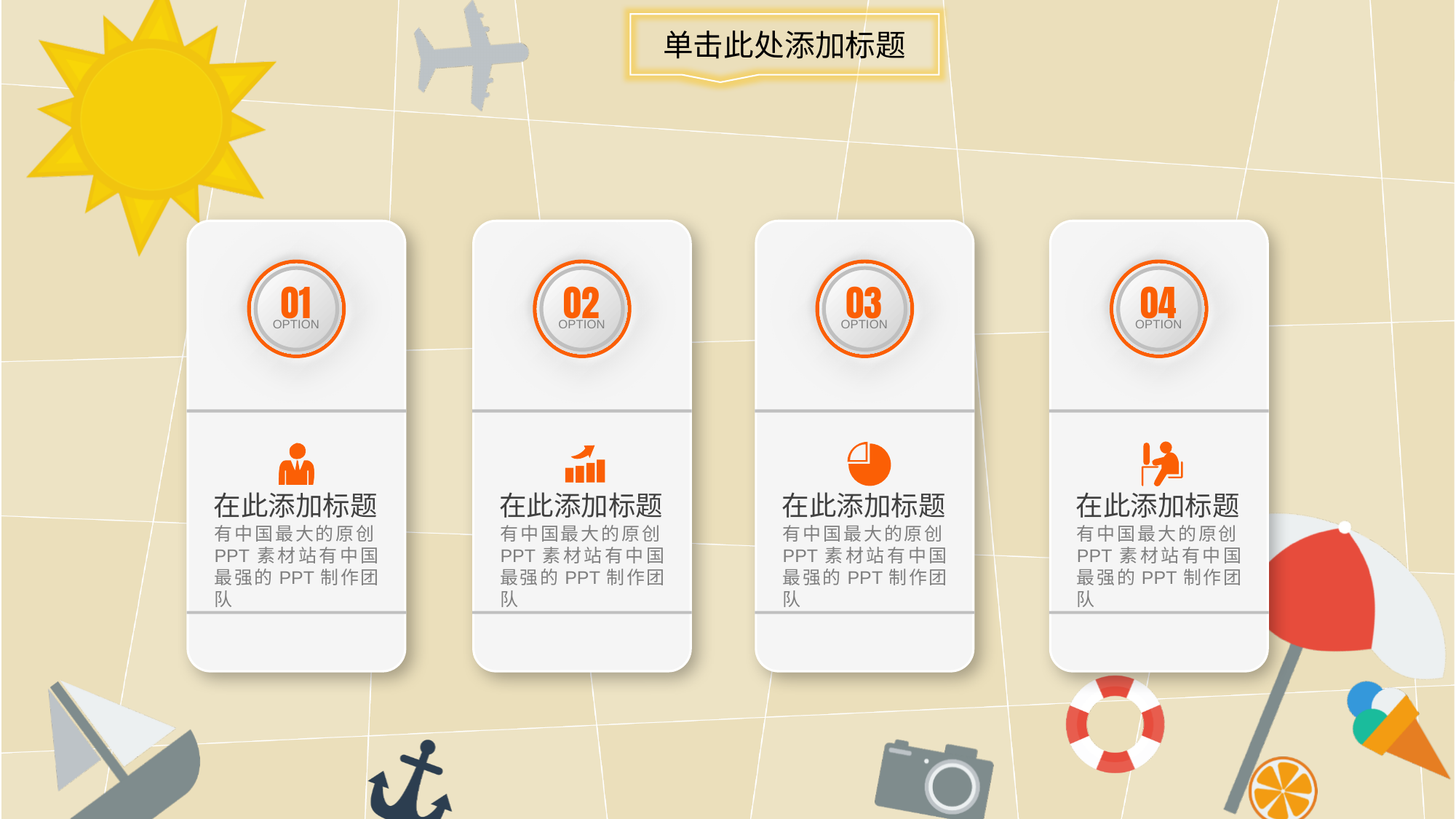

单击此处添加标题

01
OPTION

在此添加标题
有中国最大的原创PPT素材站有中国最强的PPT制作团队

02
OPTION

在此添加标题
有中国最大的原创PPT素材站有中国最强的PPT制作团队

03
OPTION

在此添加标题
有中国最大的原创PPT素材站有中国最强的PPT制作团队

04
OPTION

在此添加标题
有中国最大的原创PPT素材站有中国最强的PPT制作团队